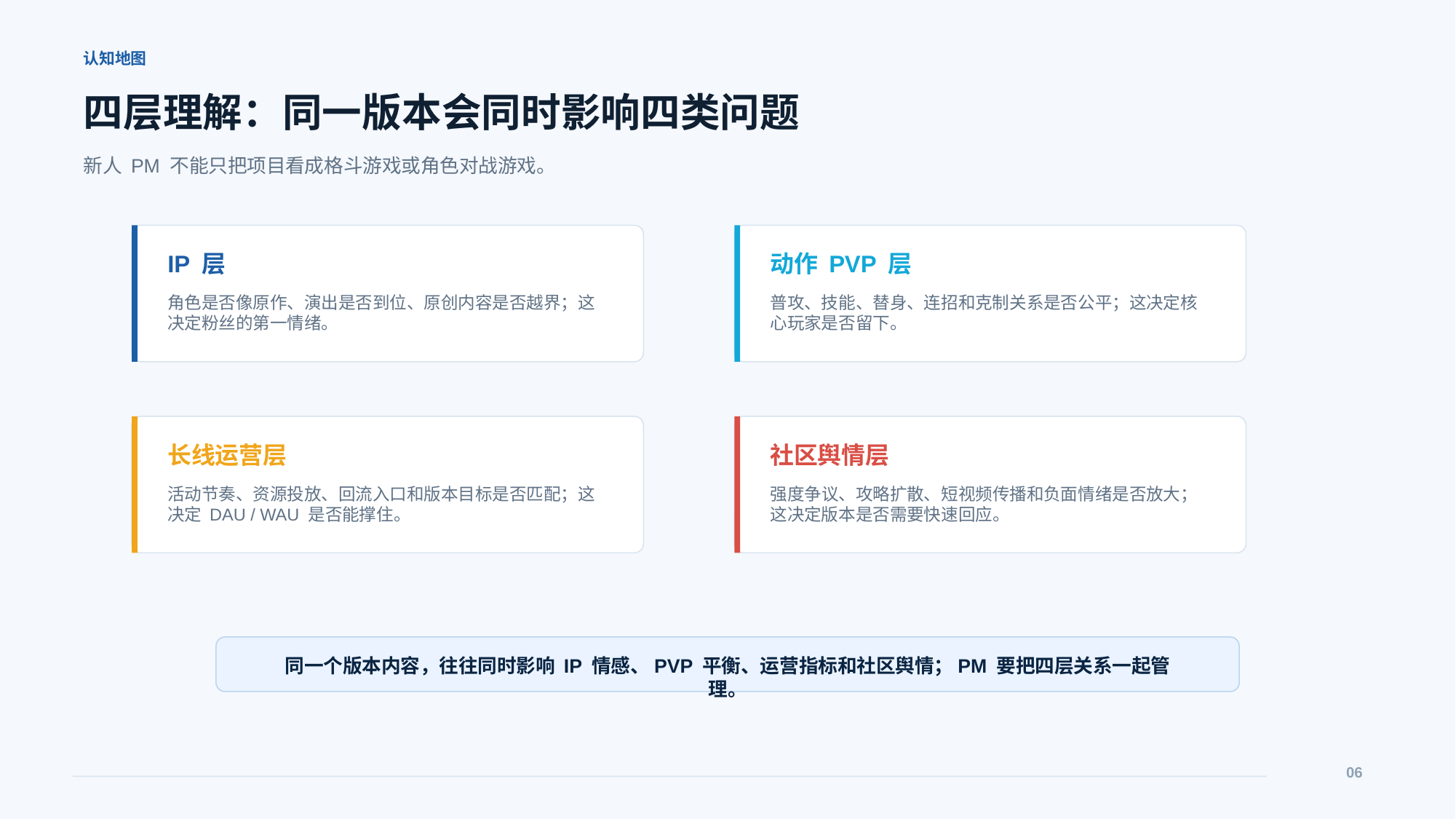

认知地图
四层理解：同一版本会同时影响四类问题
新人 PM 不能只把项目看成格斗游戏或角色对战游戏。

IP 层
动作 PVP 层
角色是否像原作、演出是否到位、原创内容是否越界；这决定粉丝的第一情绪。
普攻、技能、替身、连招和克制关系是否公平；这决定核心玩家是否留下。

长线运营层
社区舆情层
活动节奏、资源投放、回流入口和版本目标是否匹配；这决定 DAU / WAU 是否能撑住。
强度争议、攻略扩散、短视频传播和负面情绪是否放大；这决定版本是否需要快速回应。

同一个版本内容，往往同时影响 IP 情感、PVP 平衡、运营指标和社区舆情；PM 要把四层关系一起管理。
06